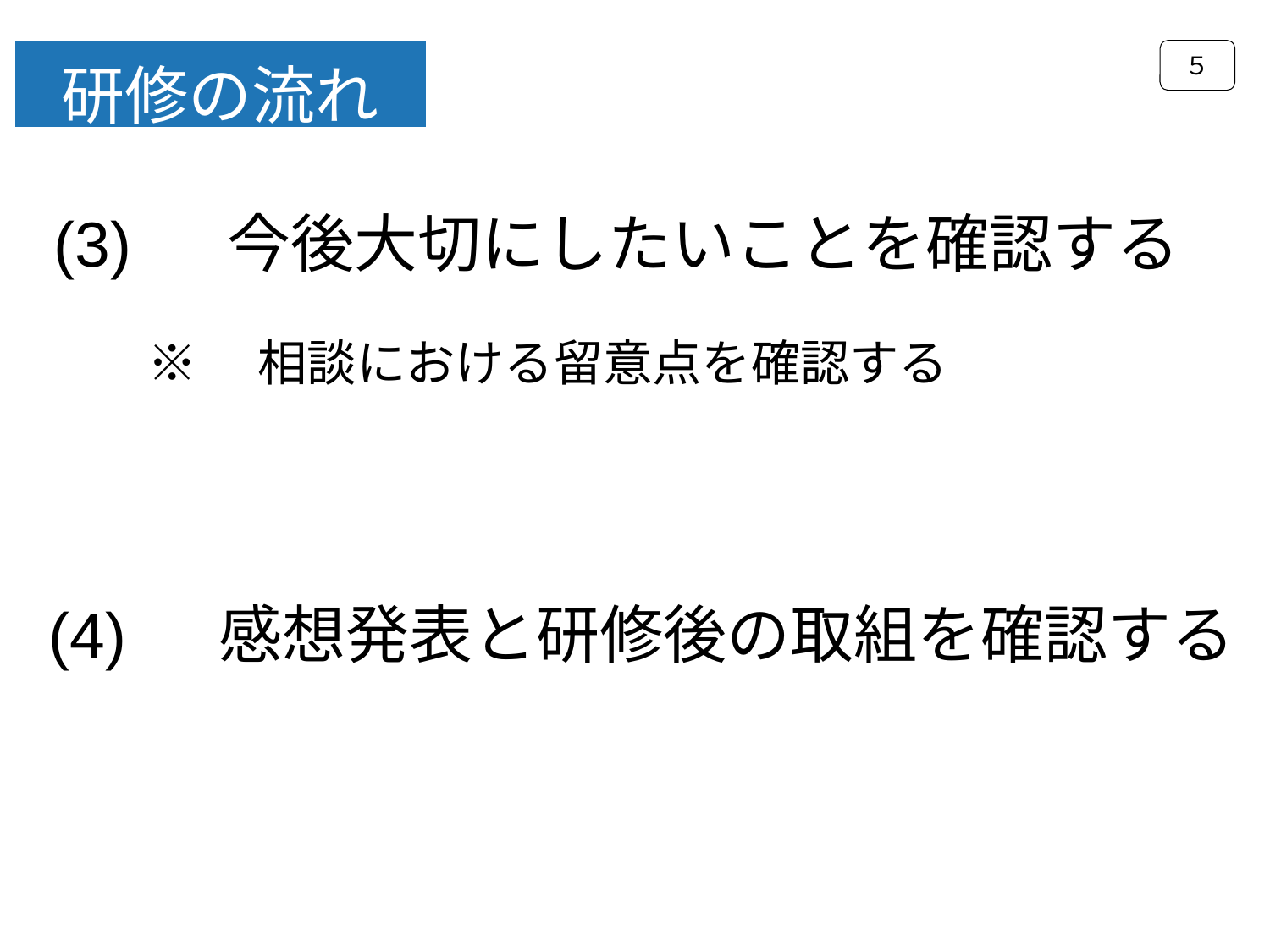

５
研修の流れ
(3) 　今後大切にしたいことを確認する
※　相談における留意点を確認する

(4)　 感想発表と研修後の取組を確認する